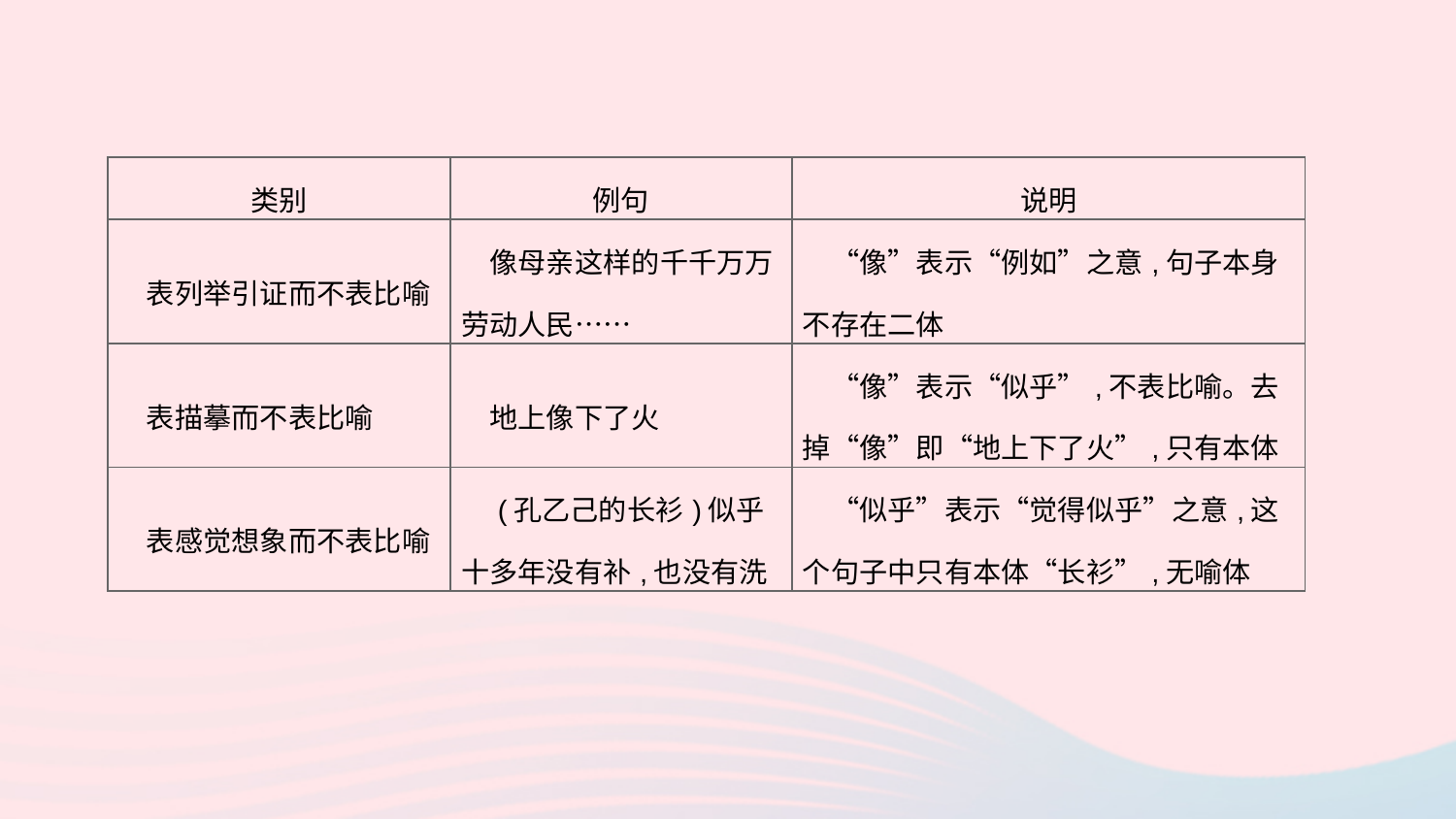

| 类别 | 例句 | 说明 |
| --- | --- | --- |
| 表列举引证而不表比喻 | 像母亲这样的千千万万劳动人民…… | “像”表示“例如”之意,句子本身不存在二体 |
| 表描摹而不表比喻 | 地上像下了火 | “像”表示“似乎”,不表比喻。去掉“像”即“地上下了火”,只有本体 |
| 表感觉想象而不表比喻 | (孔乙己的长衫)似乎十多年没有补,也没有洗 | “似乎”表示“觉得似乎”之意,这个句子中只有本体“长衫”,无喻体 |